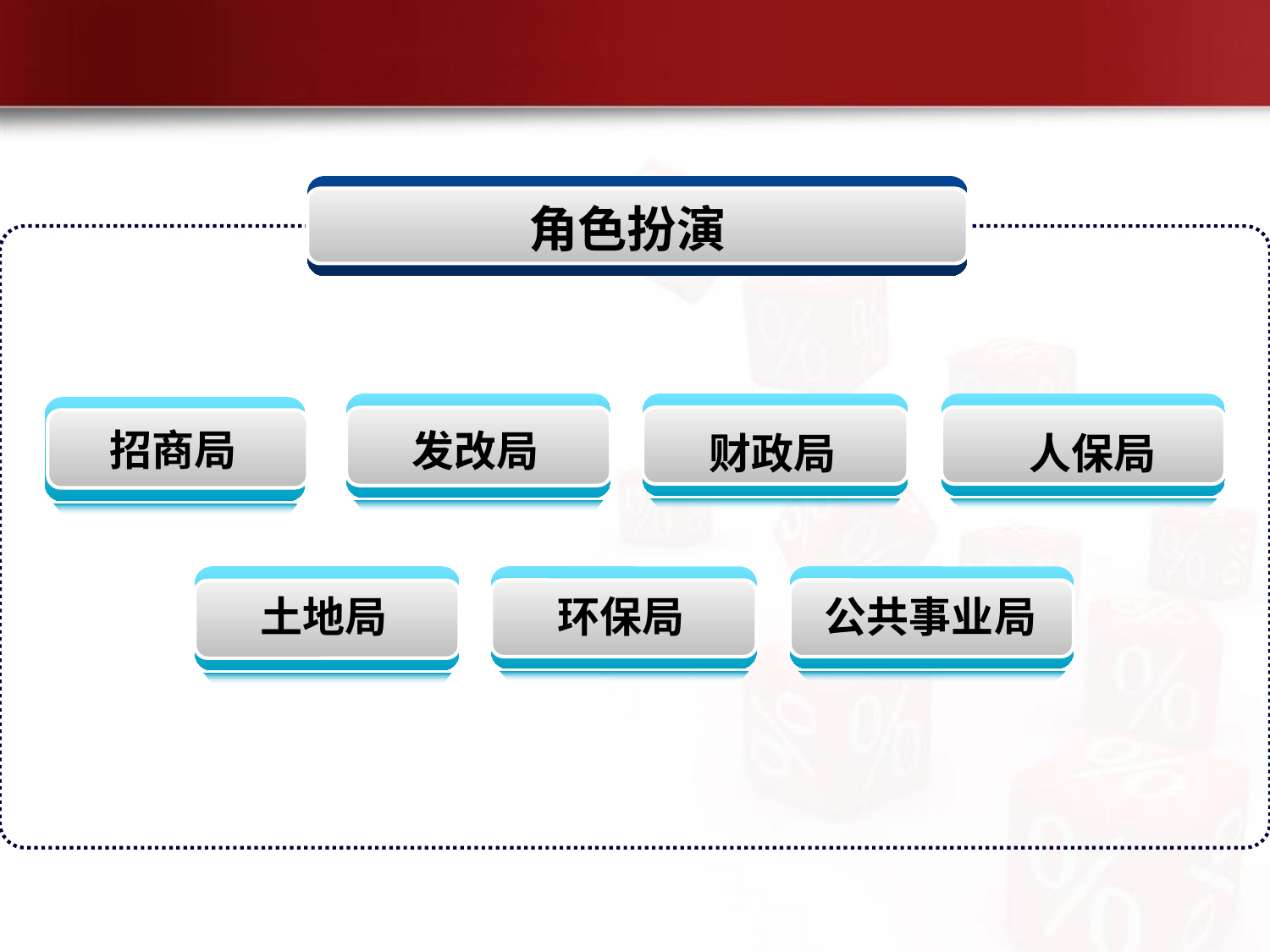

角色扮演

招商局
发改局
财政局
人保局

土地局
环保局
公共事业局